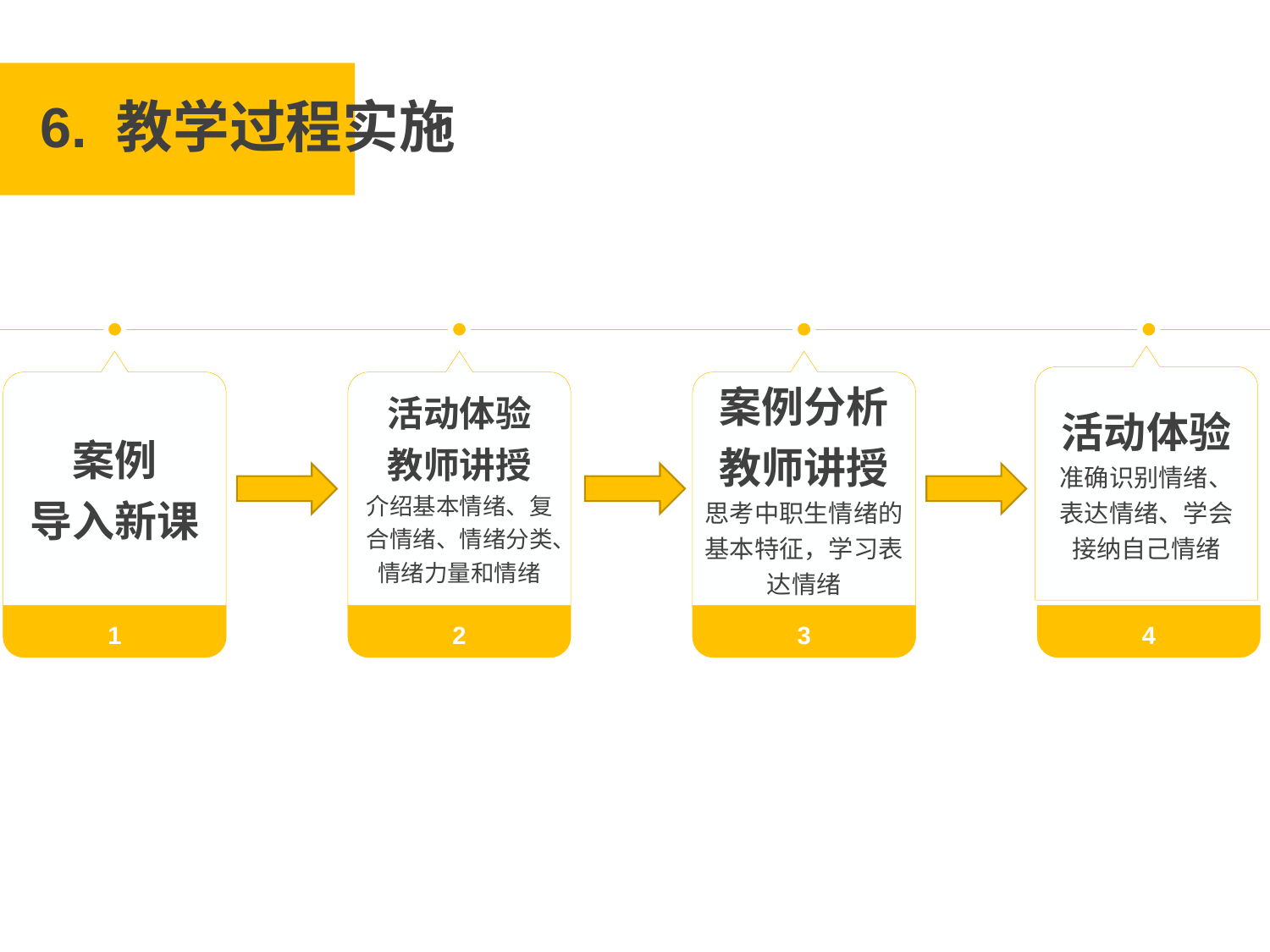

6. 教学过程实施

活动体验
准确识别情绪、表达情绪、学会接纳自己情绪
4
案例
导入新课
1
活动体验
教师讲授
介绍基本情绪、复合情绪、情绪分类、情绪力量和情绪
2
案例分析
教师讲授
思考中职生情绪的基本特征，学习表达情绪
3